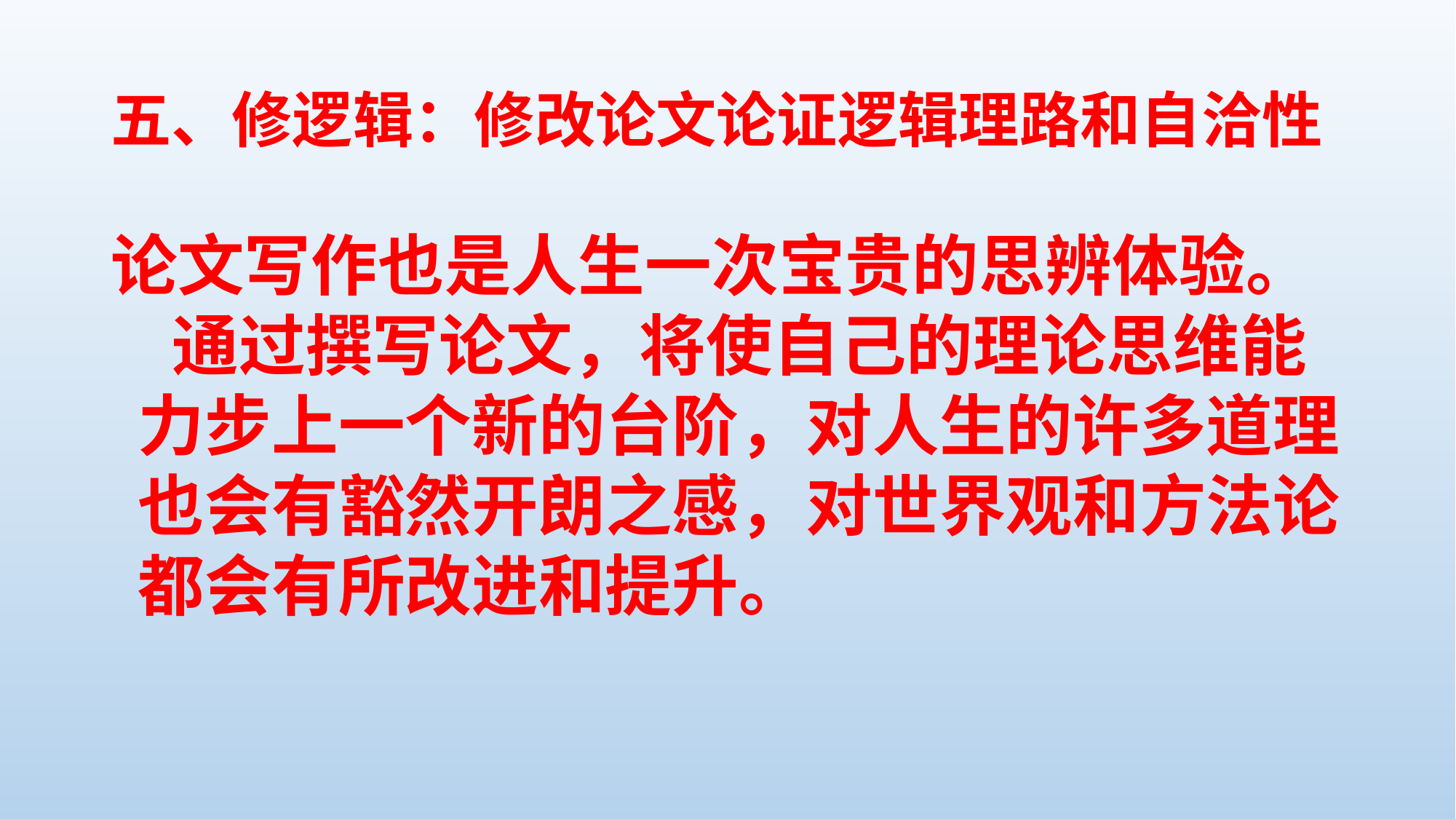

# 五、修逻辑：修改论文论证逻辑理路和自洽性
论文写作也是人生一次宝贵的思辨体验。
   通过撰写论文，将使自己的理论思维能力步上一个新的台阶，对人生的许多道理也会有豁然开朗之感，对世界观和方法论都会有所改进和提升。